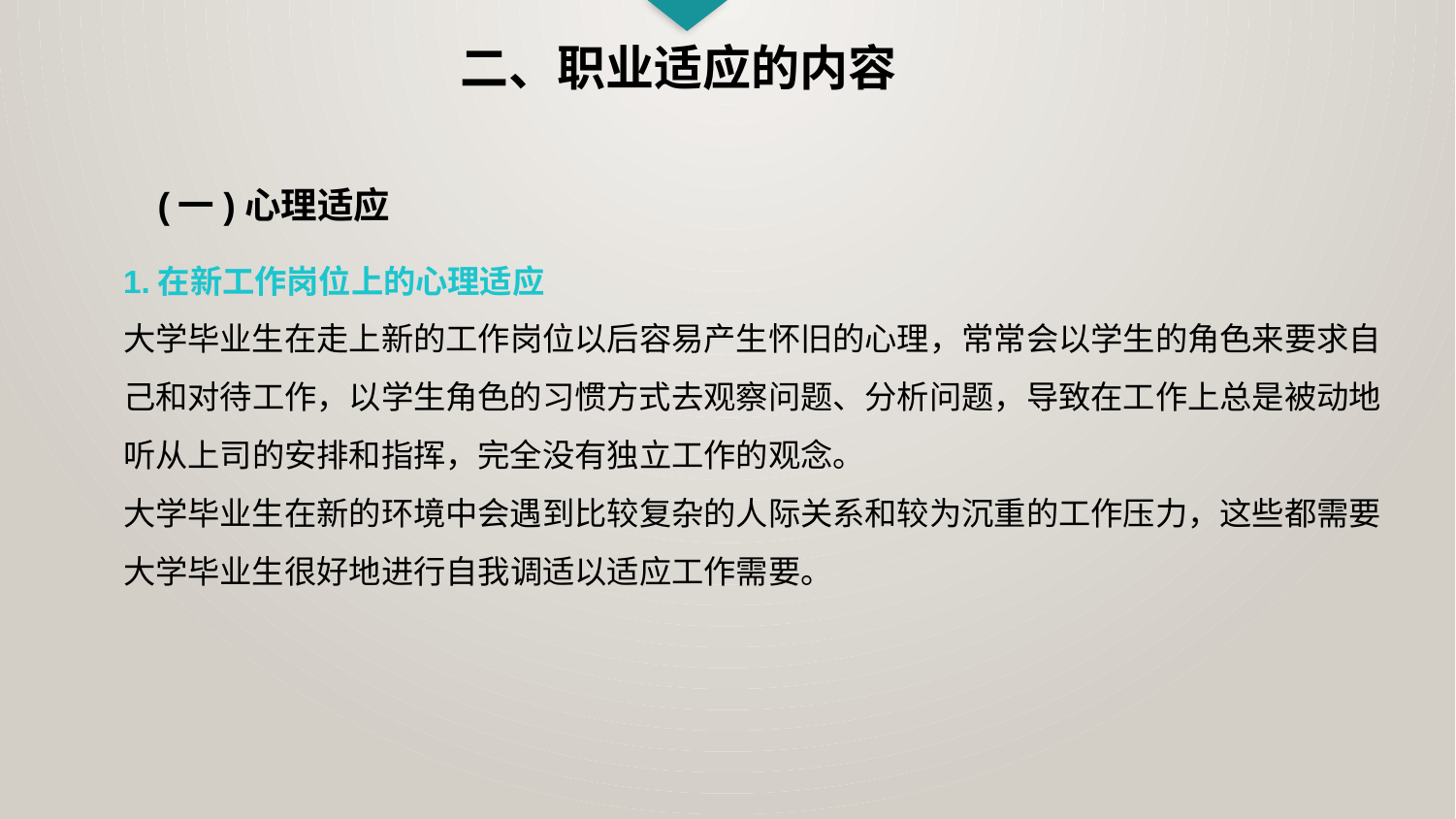

二、职业适应的内容
(一)心理适应
1.在新工作岗位上的心理适应
大学毕业生在走上新的工作岗位以后容易产生怀旧的心理，常常会以学生的角色来要求自己和对待工作，以学生角色的习惯方式去观察问题、分析问题，导致在工作上总是被动地听从上司的安排和指挥，完全没有独立工作的观念。
大学毕业生在新的环境中会遇到比较复杂的人际关系和较为沉重的工作压力，这些都需要大学毕业生很好地进行自我调适以适应工作需要。
27